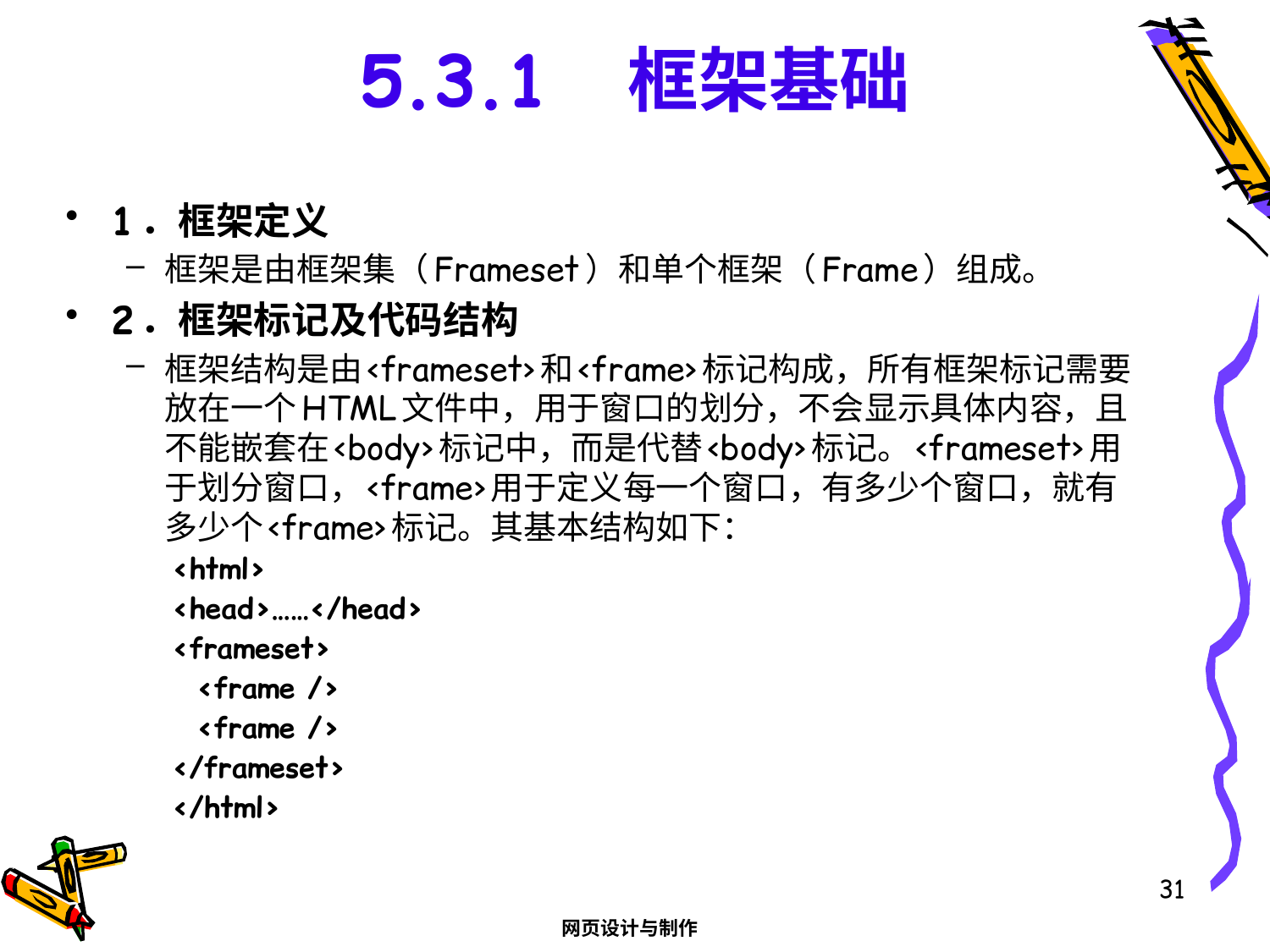

# 5.3.1  框架基础
1．框架定义
框架是由框架集（Frameset）和单个框架（Frame）组成。
2．框架标记及代码结构
框架结构是由<frameset>和<frame>标记构成，所有框架标记需要放在一个HTML文件中，用于窗口的划分，不会显示具体内容，且不能嵌套在<body>标记中，而是代替<body>标记。<frameset>用于划分窗口，<frame>用于定义每一个窗口，有多少个窗口，就有多少个<frame>标记。其基本结构如下：
<html>
<head>……</head>
<frameset>
  <frame />
  <frame />
</frameset>
</html>

31
网页设计与制作